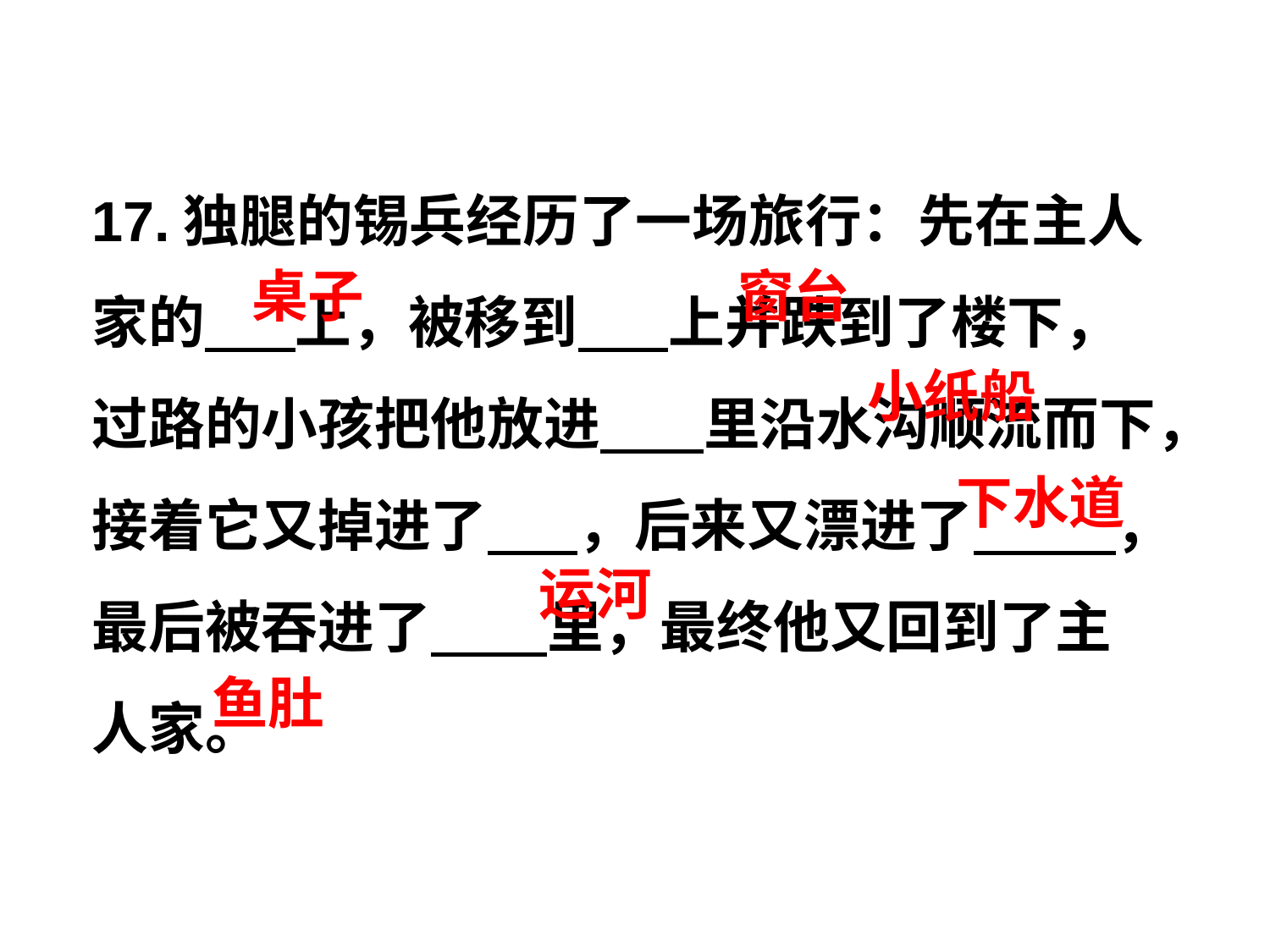

17.独腿的锡兵经历了一场旅行：先在主人家的       上，被移到       上并跌到了楼下，过路的小孩把他放进        里沿水沟顺流而下，接着它又掉进了       ，后来又漂进了           ，最后被吞进了         里，最终他又回到了主人家。
桌子
窗台
小纸船
下水道
运河
鱼肚